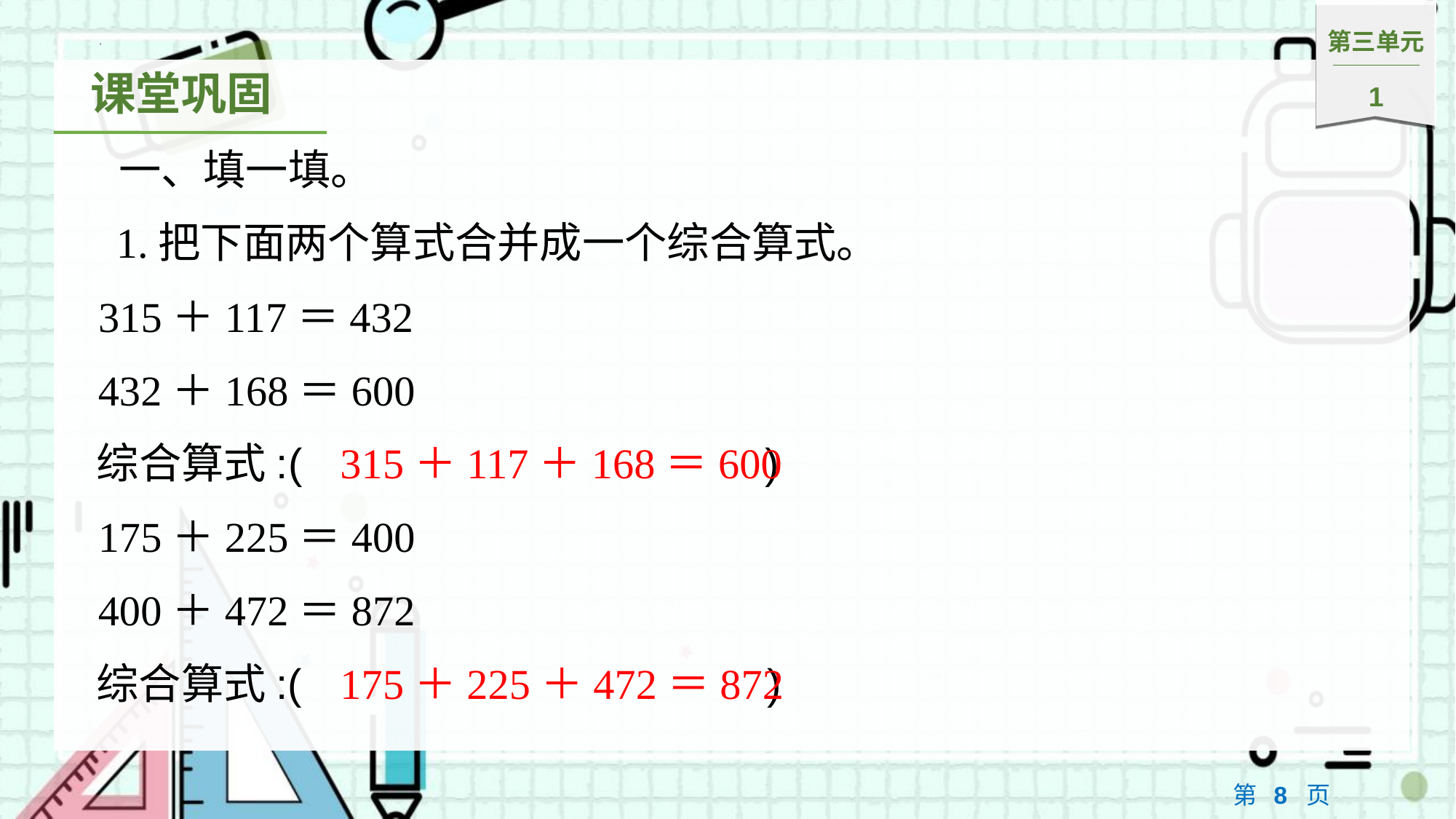

一、填一填。
1.把下面两个算式合并成一个综合算式。
315＋117＝432
432＋168＝600
315＋117＋168＝600
综合算式:( 315＋117＋168＝600 )
175＋225＝400
400＋472＝872
175＋225＋472＝872
综合算式:( 175＋225＋472＝872 )